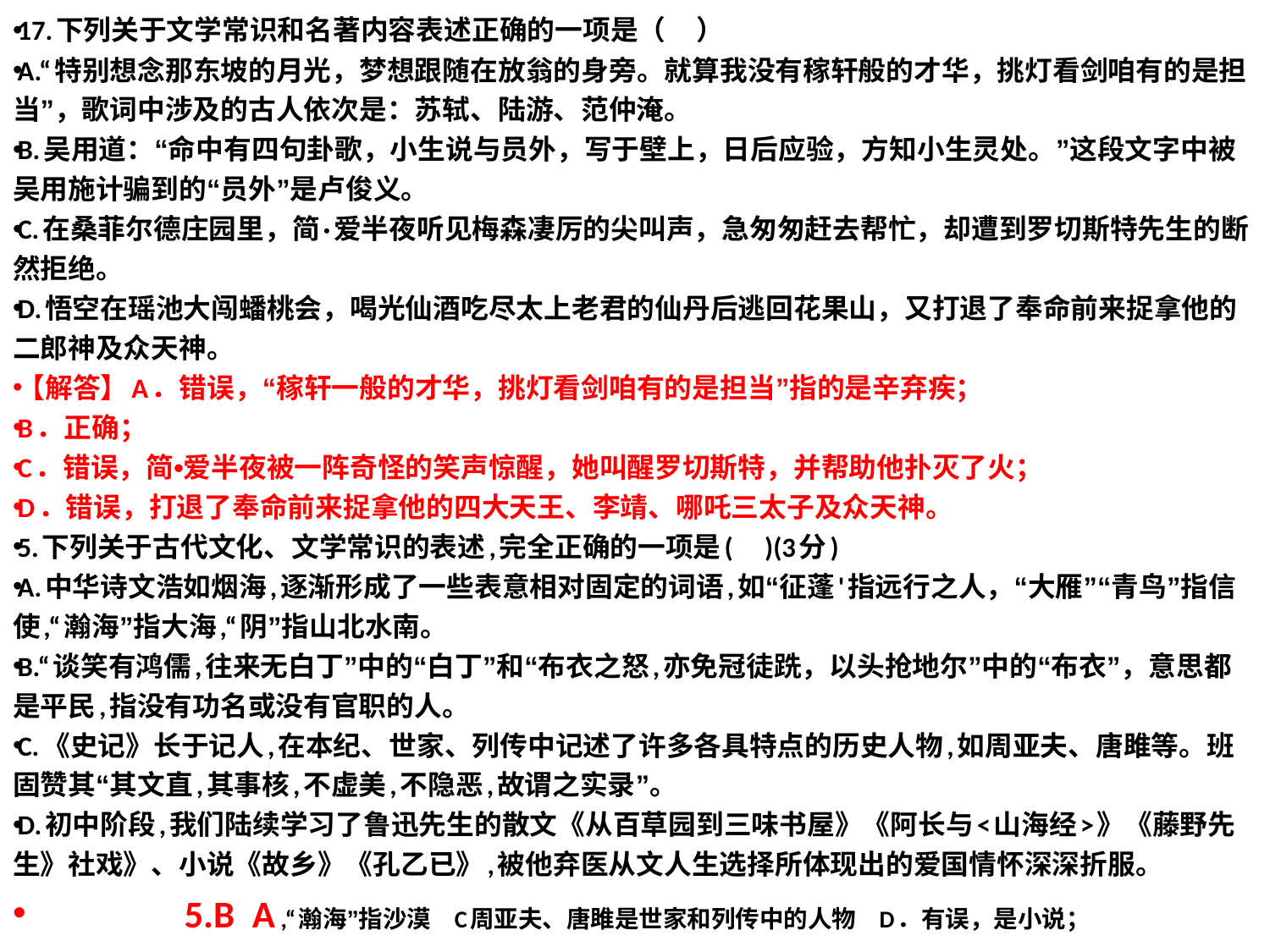

17.下列关于文学常识和名著内容表述正确的一项是（    ）
A.“特别想念那东坡的月光，梦想跟随在放翁的身旁。就算我没有稼轩般的才华，挑灯看剑咱有的是担当”，歌词中涉及的古人依次是：苏轼、陆游、范仲淹。
B.吴用道：“命中有四句卦歌，小生说与员外，写于壁上，日后应验，方知小生灵处。”这段文字中被吴用施计骗到的“员外”是卢俊义。
C.在桑菲尔德庄园里，简·爱半夜听见梅森凄厉的尖叫声，急匆匆赶去帮忙，却遭到罗切斯特先生的断然拒绝。
D.悟空在瑶池大闯蟠桃会，喝光仙酒吃尽太上老君的仙丹后逃回花果山，又打退了奉命前来捉拿他的二郎神及众天神。
【解答】A．错误，“稼轩一般的才华，挑灯看剑咱有的是担当”指的是辛弃疾；
B．正确；
C．错误，简•爱半夜被一阵奇怪的笑声惊醒，她叫醒罗切斯特，并帮助他扑灭了火；
D．错误，打退了奉命前来捉拿他的四大天王、李靖、哪吒三太子及众天神。
5.下列关于古代文化、文学常识的表述,完全正确的一项是(     )(3分)
A.中华诗文浩如烟海,逐渐形成了一些表意相对固定的词语,如“征蓬'指远行之人，“大雁”“青鸟”指信使,“瀚海”指大海,“阴”指山北水南。
B.“谈笑有鸿儒,往来无白丁”中的“白丁”和“布衣之怒,亦免冠徒跣，以头抢地尔”中的“布衣”，意思都是平民,指没有功名或没有官职的人。
C.《史记》长于记人,在本纪、世家、列传中记述了许多各具特点的历史人物,如周亚夫、唐雎等。班固赞其“其文直,其事核,不虚美,不隐恶,故谓之实录”。
D.初中阶段,我们陆续学习了鲁迅先生的散文《从百草园到三味书屋》《阿长与<山海经>》《藤野先生》社戏》、小说《故乡》《孔乙已》,被他弃医从文人生选择所体现出的爱国情怀深深折服。
                   5.B  A ,“瀚海”指沙漠   C周亚夫、唐雎是世家和列传中的人物   D．有误，是小说；

#